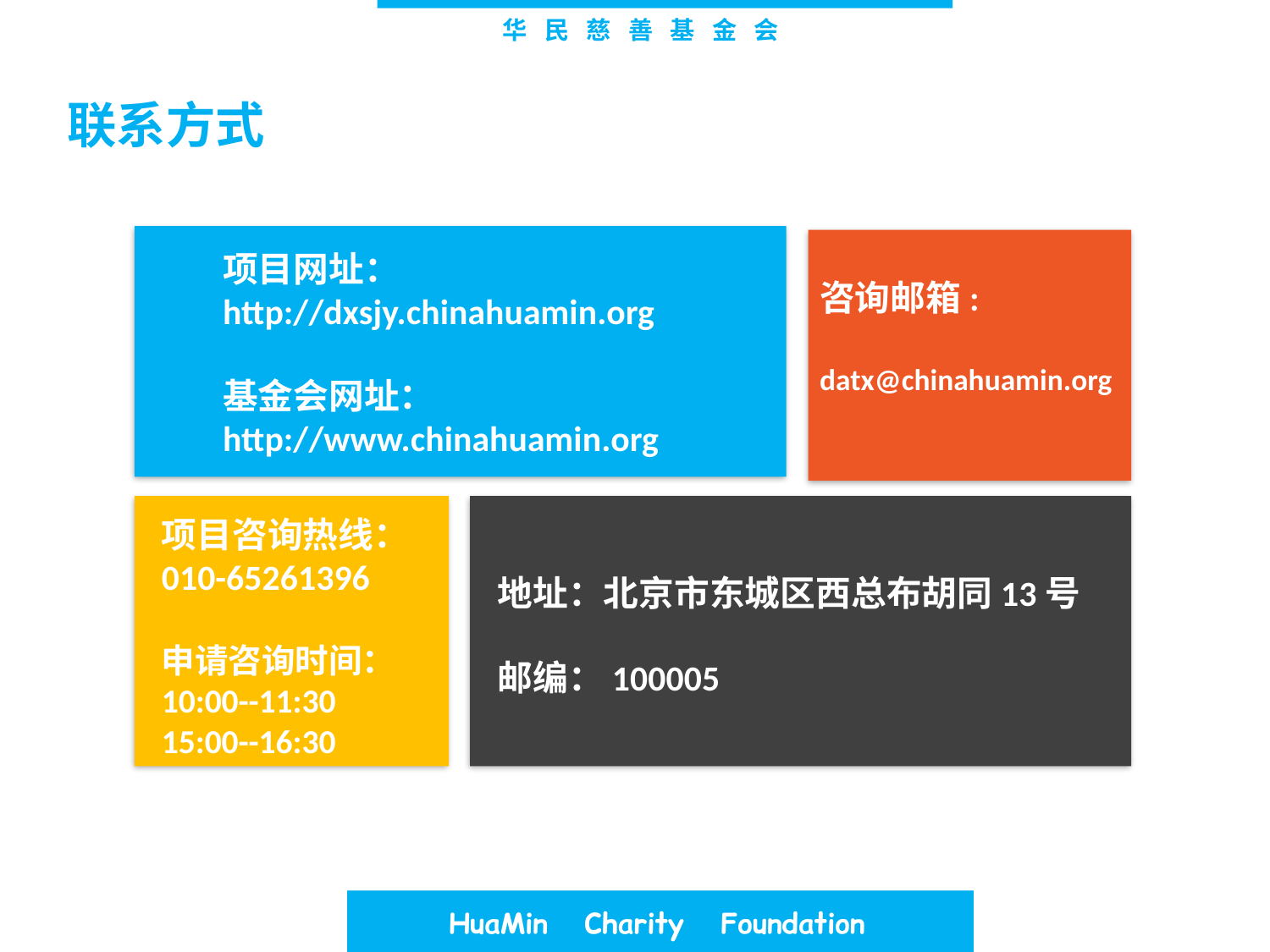

# 华   民   慈   善   基   金   会

联系方式

项目网址：
http://dxsjy.chinahuamin.org

基金会网址： http://www.chinahuamin.org

咨询邮箱:

datx@chinahuamin.org

项目咨询热线：
010-65261396

申请咨询时间：
10:00--11:30
15:00--16:30

地址：北京市东城区西总布胡同13号

邮编：100005

 HuaMin   Charity   Foundation